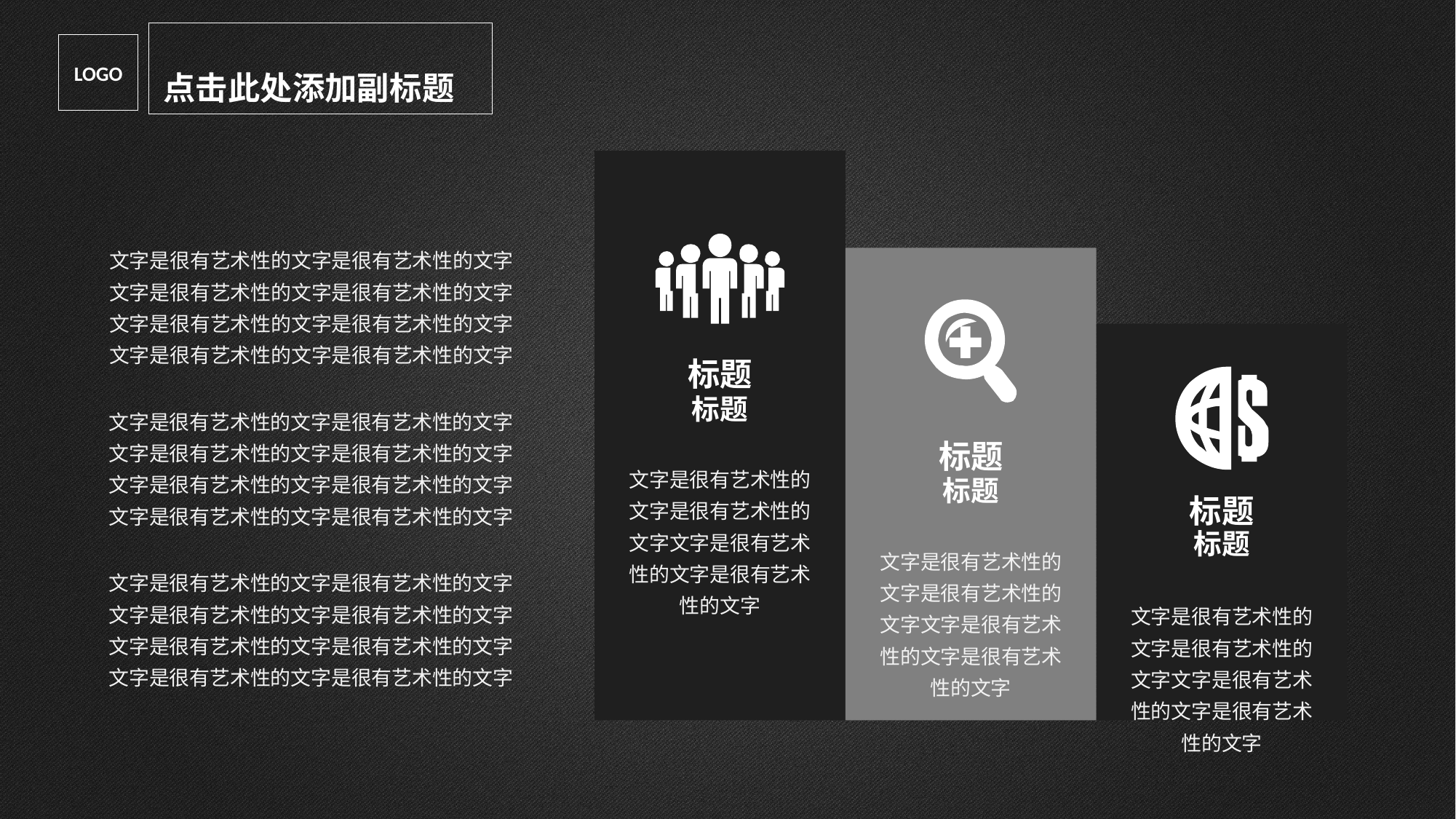

点击此处添加副标题
LOGO

文字是很有艺术性的文字是很有艺术性的文字文字是很有艺术性的文字是很有艺术性的文字文字是很有艺术性的文字是很有艺术性的文字文字是很有艺术性的文字是很有艺术性的文字

标题

标题
文字是很有艺术性的文字是很有艺术性的文字文字是很有艺术性的文字是很有艺术性的文字文字是很有艺术性的文字是很有艺术性的文字文字是很有艺术性的文字是很有艺术性的文字

标题
文字是很有艺术性的文字是很有艺术性的文字文字是很有艺术性的文字是很有艺术性的文字
标题
标题
标题
文字是很有艺术性的文字是很有艺术性的文字文字是很有艺术性的文字是很有艺术性的文字
文字是很有艺术性的文字是很有艺术性的文字文字是很有艺术性的文字是很有艺术性的文字文字是很有艺术性的文字是很有艺术性的文字文字是很有艺术性的文字是很有艺术性的文字

文字是很有艺术性的文字是很有艺术性的文字文字是很有艺术性的文字是很有艺术性的文字